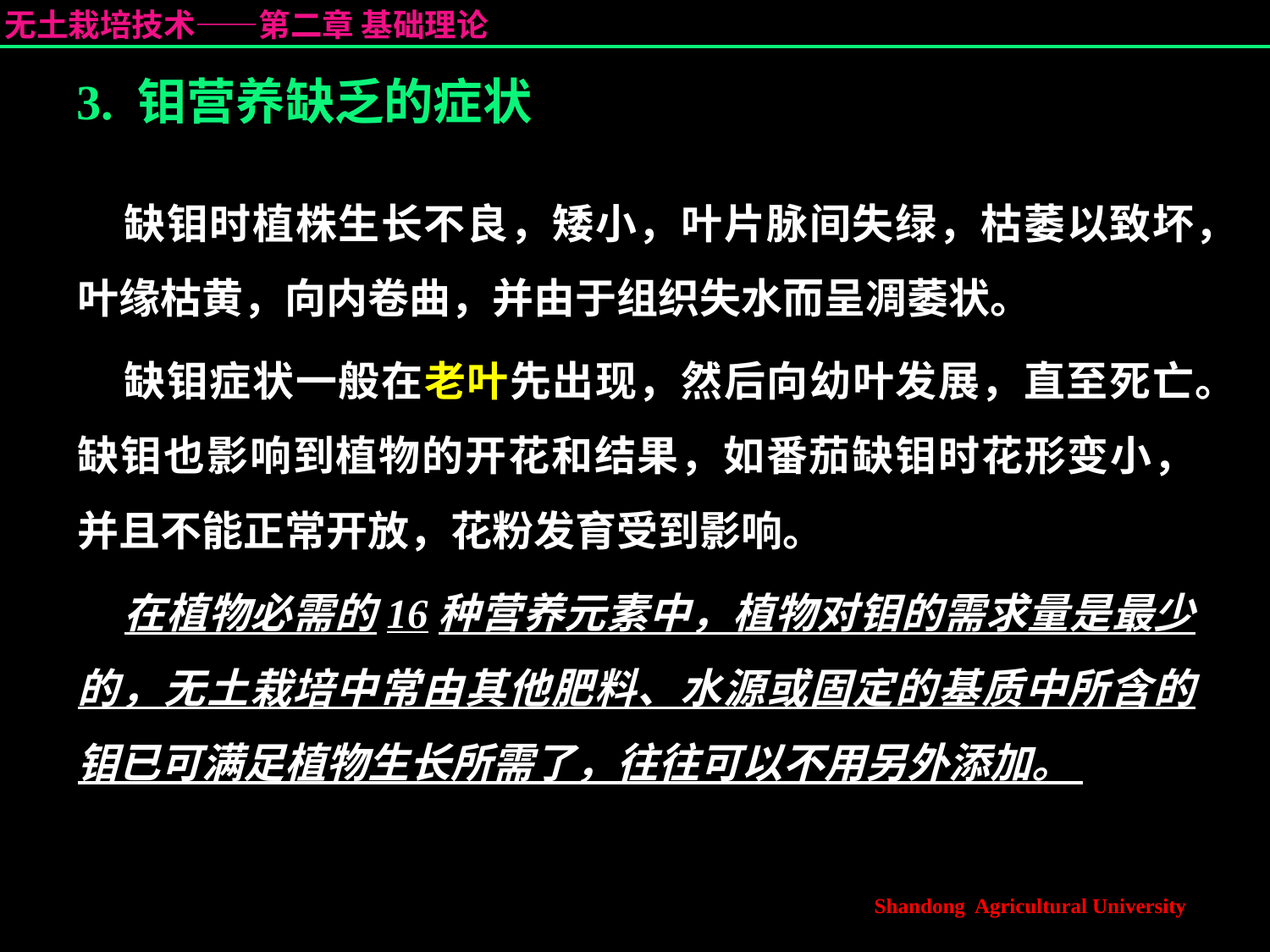

# 3. 钼营养缺乏的症状
缺钼时植株生长不良，矮小，叶片脉间失绿，枯萎以致坏，叶缘枯黄，向内卷曲，并由于组织失水而呈凋萎状。
缺钼症状一般在老叶先出现，然后向幼叶发展，直至死亡。缺钼也影响到植物的开花和结果，如番茄缺钼时花形变小，并且不能正常开放，花粉发育受到影响。
在植物必需的16种营养元素中，植物对钼的需求量是最少的，无土栽培中常由其他肥料、水源或固定的基质中所含的钼已可满足植物生长所需了，往往可以不用另外添加。